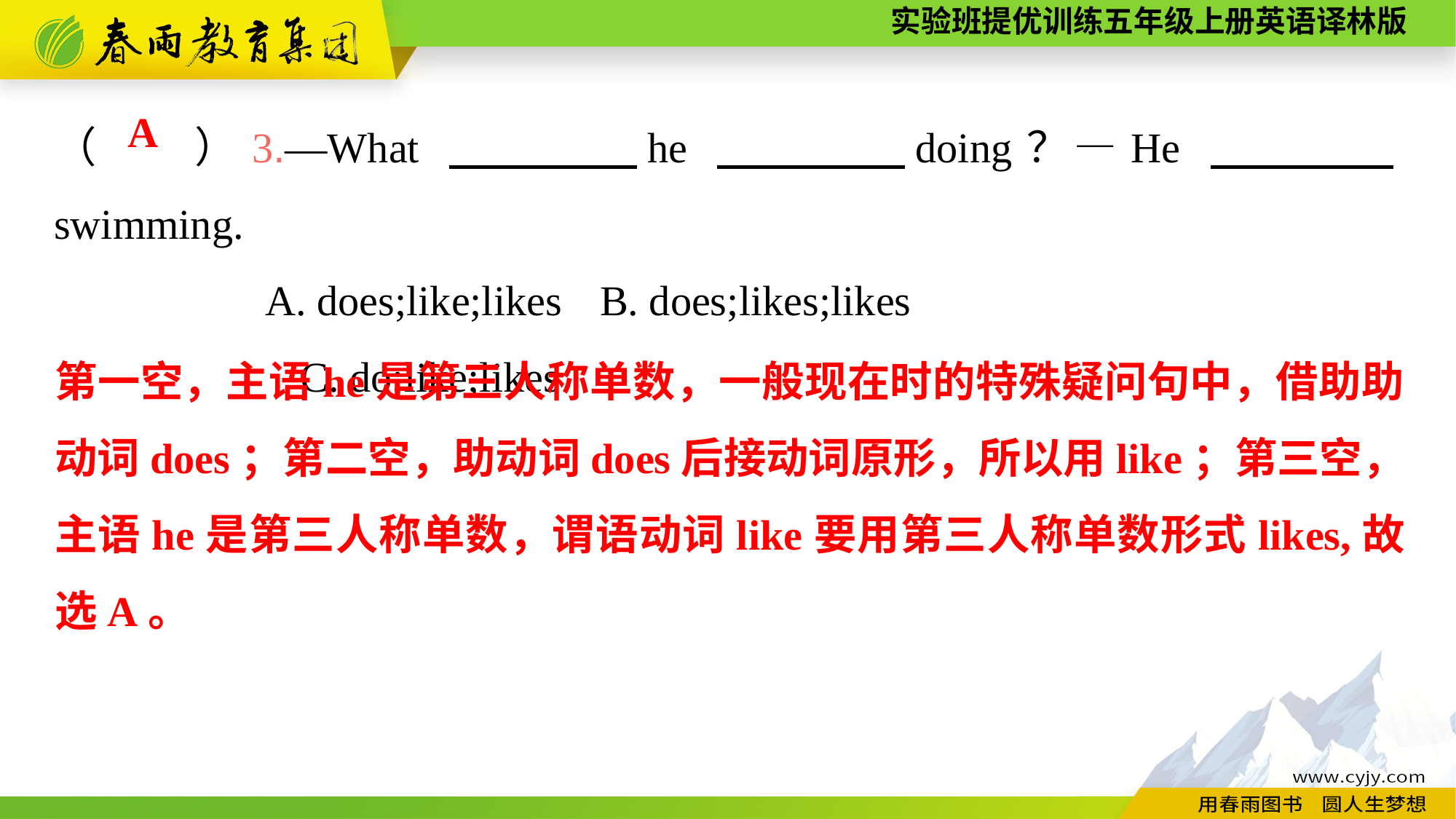

（　　）3.—What 　　　　he 　　　　doing？—He 　　　　swimming.
                    A. does;like;likes	B. does;likes;likes
	             C. do;like;likes
A
第一空，主语he是第三人称单数，一般现在时的特殊疑问句中，借助助动词does；第二空，助动词does后接动词原形，所以用like；第三空，主语he是第三人称单数，谓语动词like要用第三人称单数形式likes,故选A。